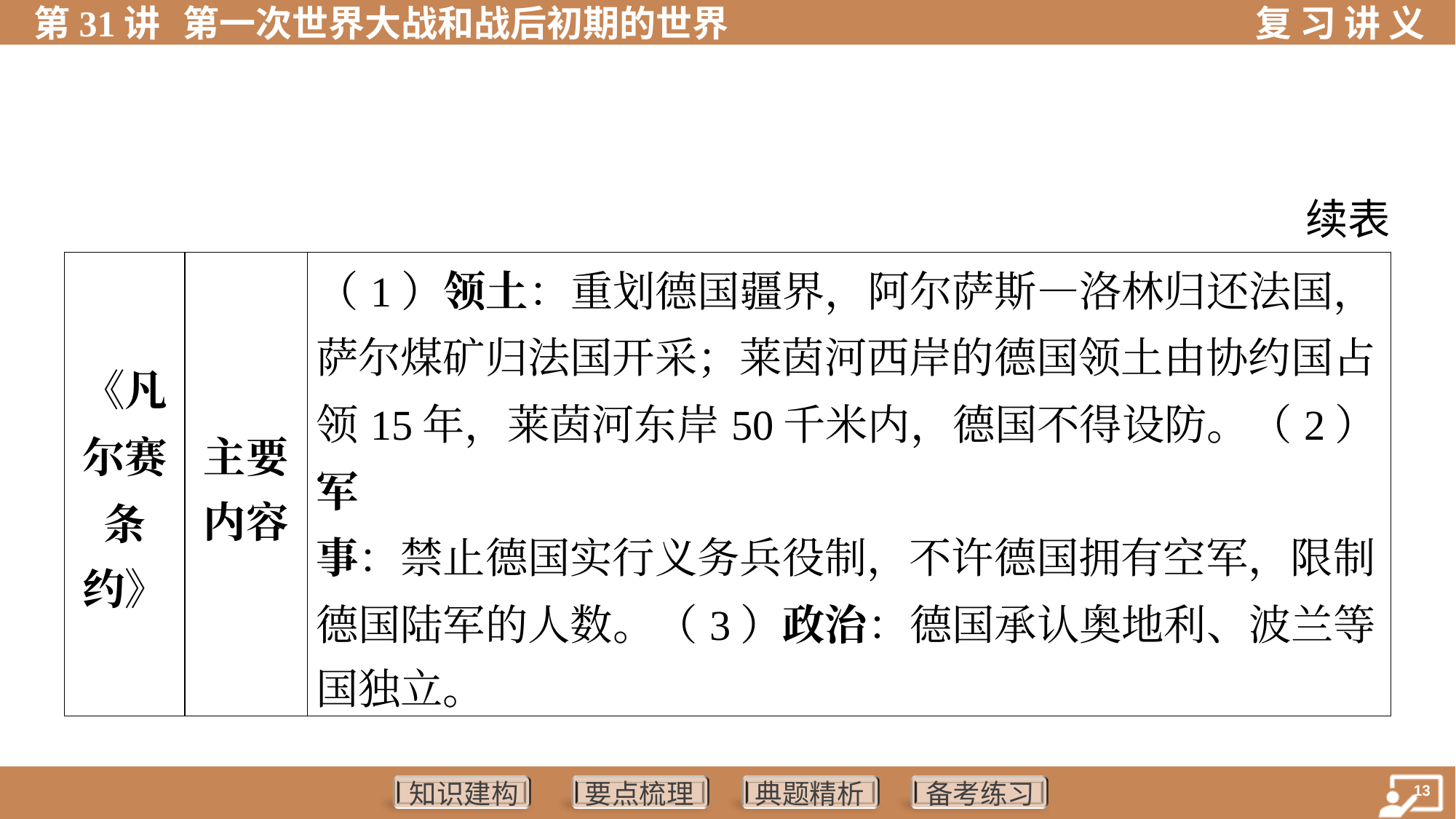

续表
| 《凡 尔赛 条 约》 | 主要 内容 | （1）领土：重划德国疆界，阿尔萨斯—洛林归还法国， 萨尔煤矿归法国开采；莱茵河西岸的德国领土由协约国占 领15年，莱茵河东岸50千米内，德国不得设防。（2）军 事：禁止德国实行义务兵役制，不许德国拥有空军，限制 德国陆军的人数。（3）政治：德国承认奥地利、波兰等 国独立。 |  |
| --- | --- | --- | --- |